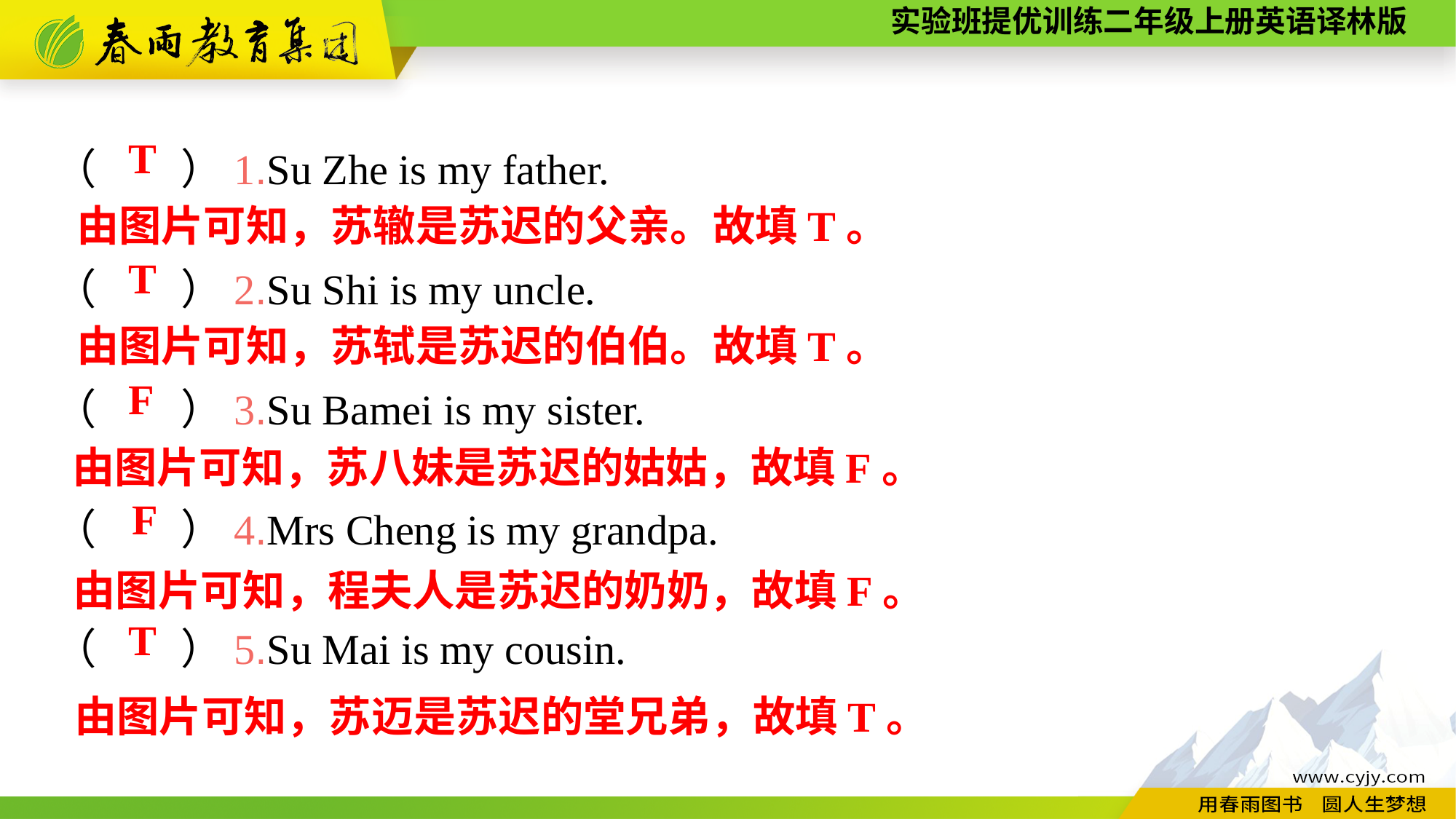

（　　）1.Su Zhe is my father.

（　　）2.Su Shi is my uncle.

（　　）3.Su Bamei is my sister.

（　　）4.Mrs Cheng is my grandpa.

（　　）5.Su Mai is my cousin.
T
由图片可知，苏辙是苏迟的父亲。故填T。
T
由图片可知，苏轼是苏迟的伯伯。故填T。
F
由图片可知，苏八妹是苏迟的姑姑，故填F。
F
由图片可知，程夫人是苏迟的奶奶，故填F。
T
由图片可知，苏迈是苏迟的堂兄弟，故填T。